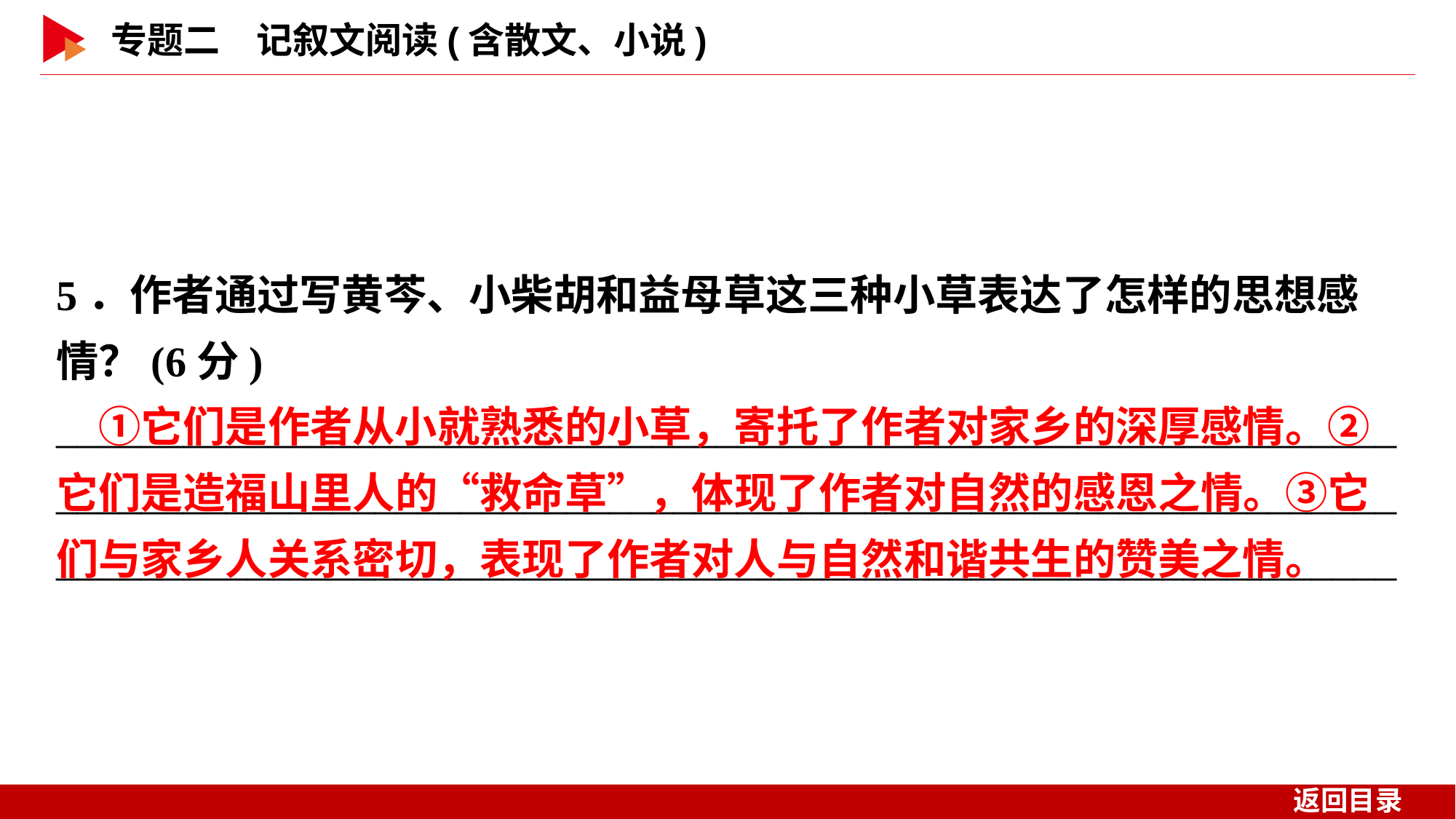

5．作者通过写黄芩、小柴胡和益母草这三种小草表达了怎样的思想感情？(6分) _____________________________________________________________________________________________________________________________________________________________________________________________
　①它们是作者从小就熟悉的小草，寄托了作者对家乡的深厚感情。②它们是造福山里人的“救命草”，体现了作者对自然的感恩之情。③它们与家乡人关系密切，表现了作者对人与自然和谐共生的赞美之情。